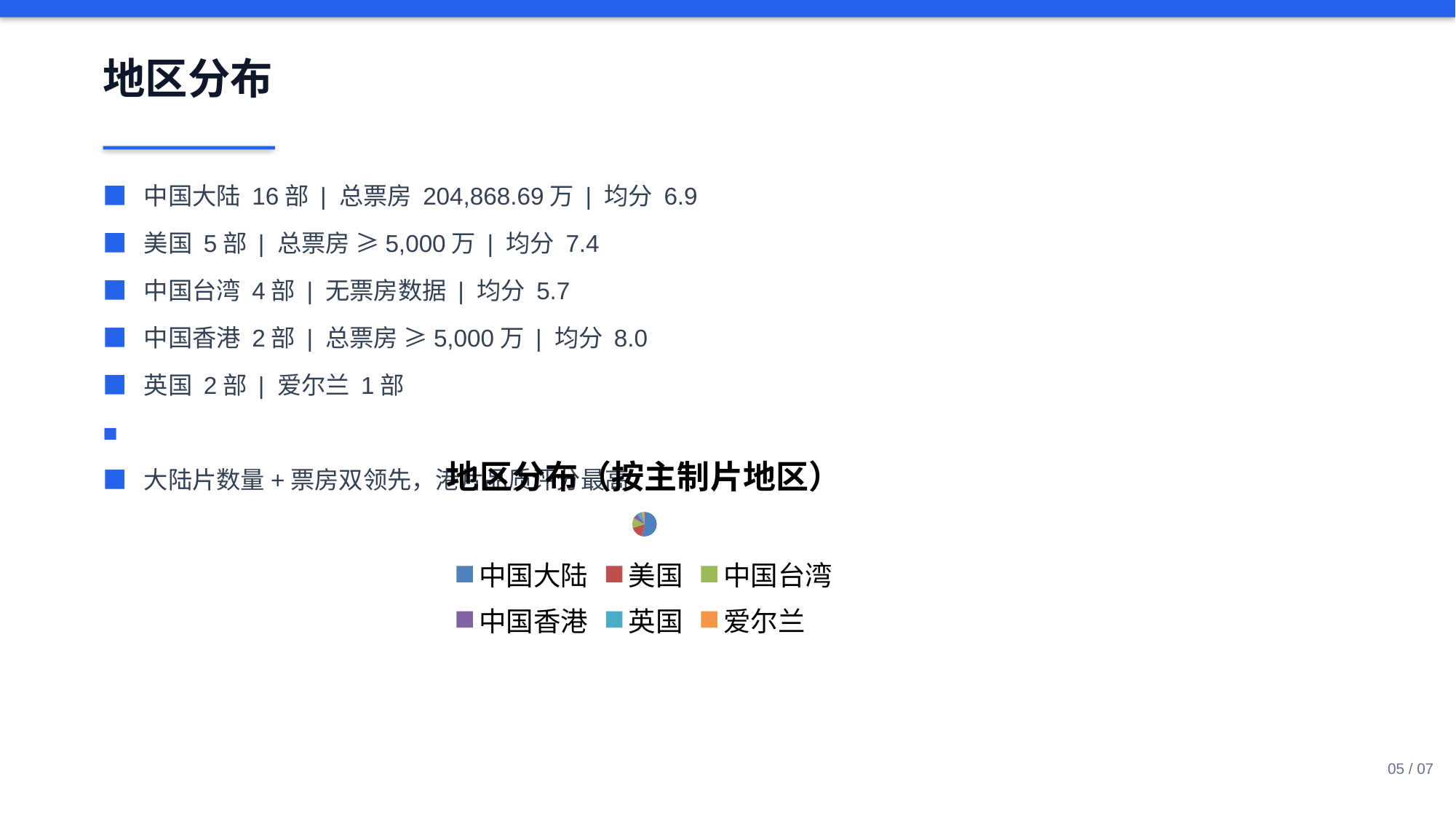

地区分布

■  中国大陆 16部 | 总票房 204,868.69万 | 均分 6.9
■  美国 5部 | 总票房 ≥5,000万 | 均分 7.4
■  中国台湾 4部 | 无票房数据 | 均分 5.7
■  中国香港 2部 | 总票房 ≥5,000万 | 均分 8.0
■  英国 2部 | 爱尔兰 1部
■
■  大陆片数量+票房双领先，港片品质评分最高

### Chart: 地区分布（按主制片地区）

| Category | 影片数量 |
|---|---|
| 中国大陆 | 16.0 |
| 美国 | 5.0 |
| 中国台湾 | 4.0 |
| 中国香港 | 2.0 |
| 英国 | 2.0 |
| 爱尔兰 | 1.0 |
05 / 07